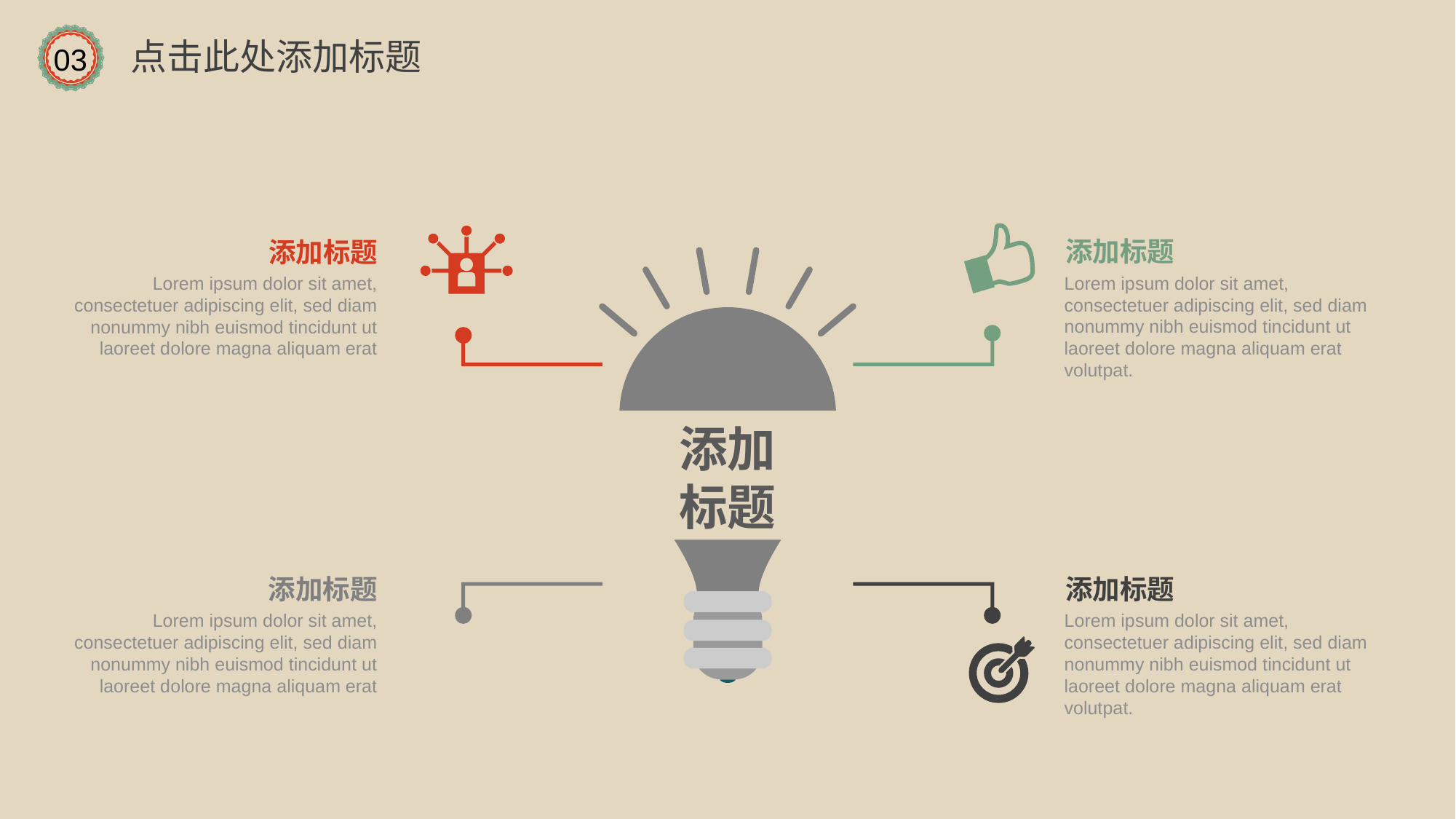

点击此处添加标题
03

添加标题
Lorem ipsum dolor sit amet, consectetuer adipiscing elit, sed diam nonummy nibh euismod tincidunt ut laoreet dolore magna aliquam erat volutpat.
添加标题
Lorem ipsum dolor sit amet, consectetuer adipiscing elit, sed diam nonummy nibh euismod tincidunt ut laoreet dolore magna aliquam erat

添加
标题

添加标题
Lorem ipsum dolor sit amet, consectetuer adipiscing elit, sed diam nonummy nibh euismod tincidunt ut laoreet dolore magna aliquam erat
添加标题
Lorem ipsum dolor sit amet, consectetuer adipiscing elit, sed diam nonummy nibh euismod tincidunt ut laoreet dolore magna aliquam erat volutpat.